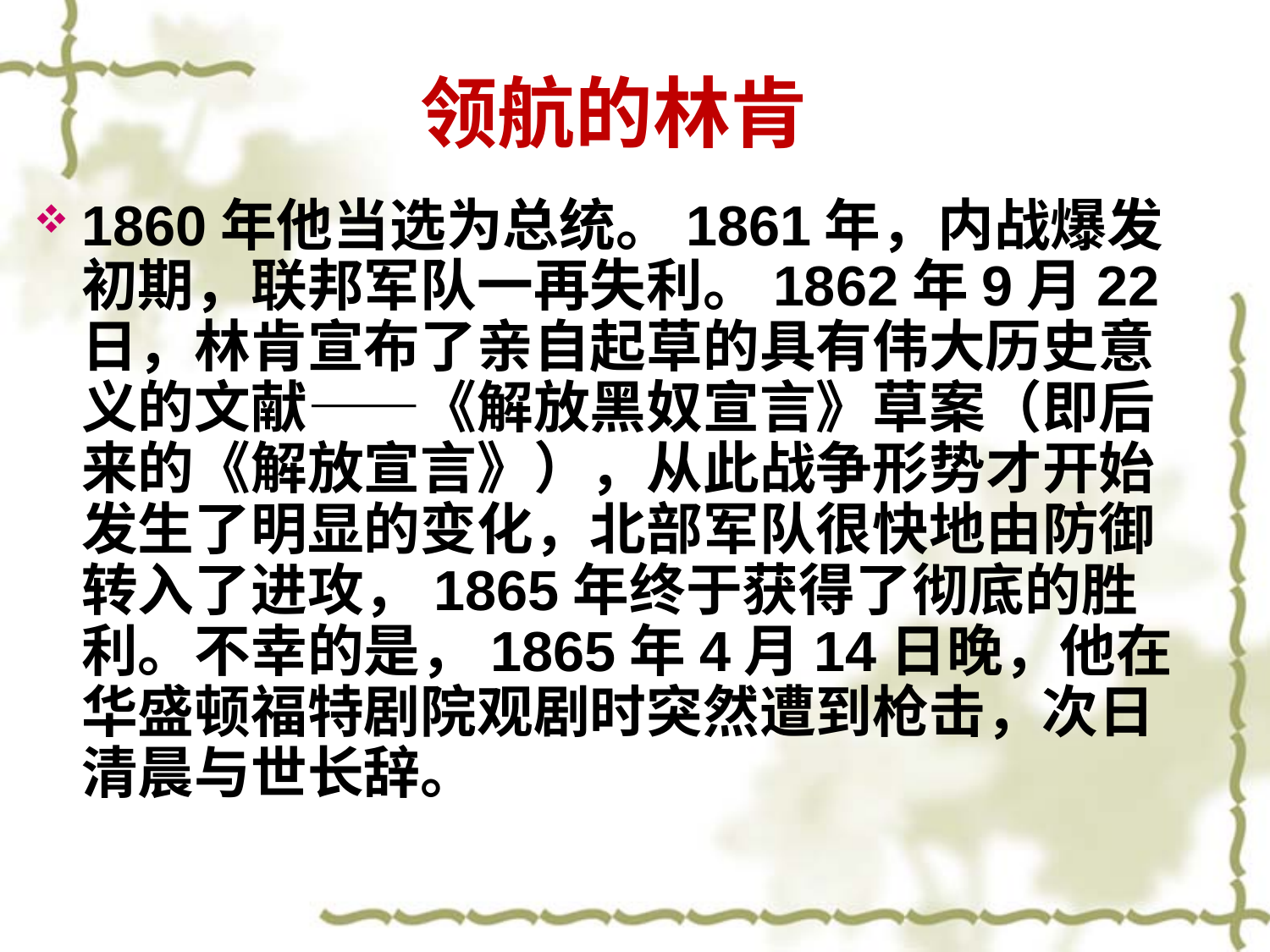

# 领航的林肯
1860年他当选为总统。1861年，内战爆发初期，联邦军队一再失利。1862年9月22日，林肯宣布了亲自起草的具有伟大历史意义的文献——《解放黑奴宣言》草案（即后来的《解放宣言》），从此战争形势才开始发生了明显的变化，北部军队很快地由防御转入了进攻，1865年终于获得了彻底的胜利。不幸的是，1865年4月14日晚，他在华盛顿福特剧院观剧时突然遭到枪击，次日清晨与世长辞。